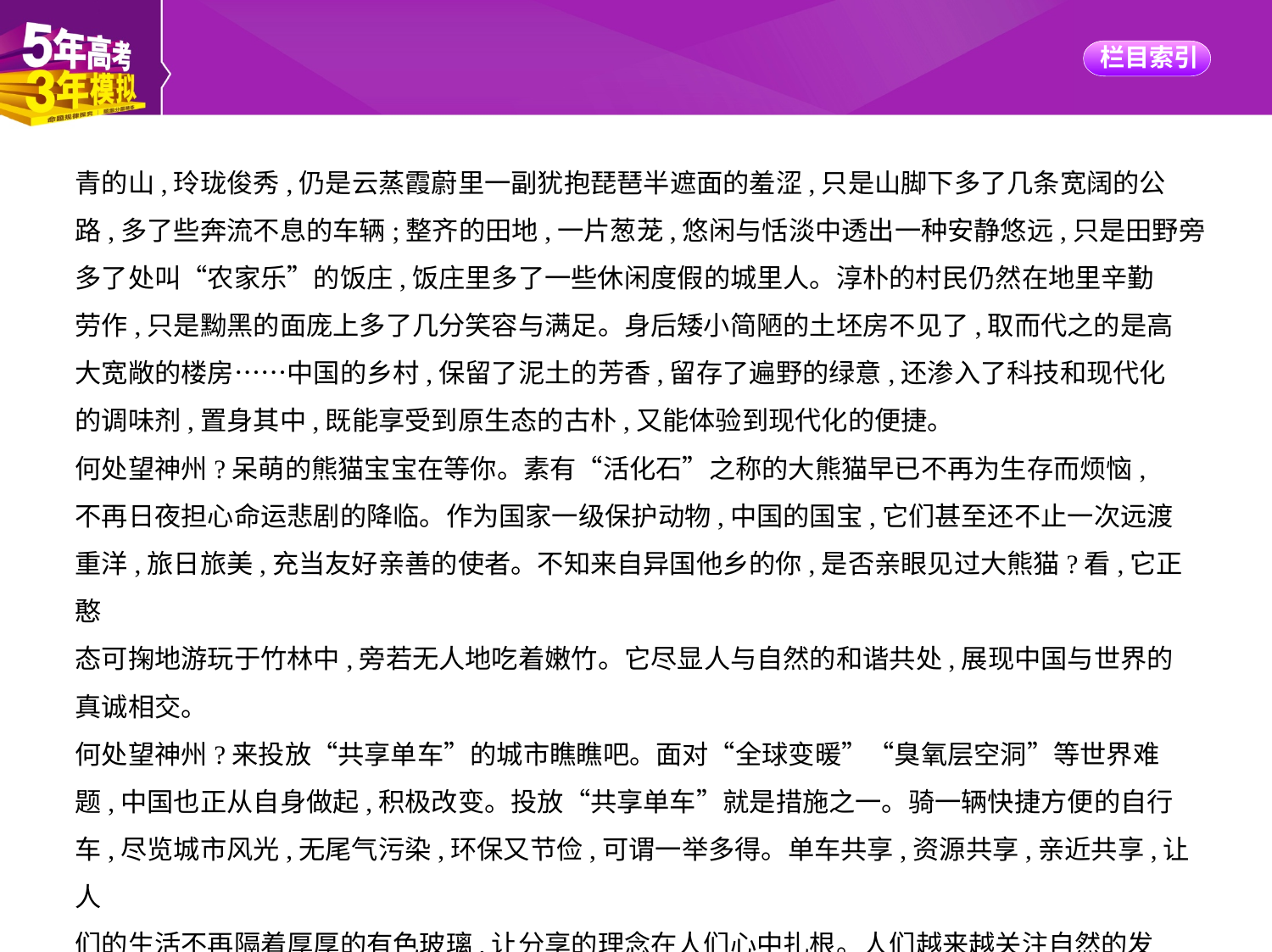

青的山,玲珑俊秀,仍是云蒸霞蔚里一副犹抱琵琶半遮面的羞涩,只是山脚下多了几条宽阔的公
路,多了些奔流不息的车辆;整齐的田地,一片葱茏,悠闲与恬淡中透出一种安静悠远,只是田野旁
多了处叫“农家乐”的饭庄,饭庄里多了一些休闲度假的城里人。淳朴的村民仍然在地里辛勤
劳作,只是黝黑的面庞上多了几分笑容与满足。身后矮小简陋的土坯房不见了,取而代之的是高
大宽敞的楼房……中国的乡村,保留了泥土的芳香,留存了遍野的绿意,还渗入了科技和现代化
的调味剂,置身其中,既能享受到原生态的古朴,又能体验到现代化的便捷。
何处望神州?呆萌的熊猫宝宝在等你。素有“活化石”之称的大熊猫早已不再为生存而烦恼,
不再日夜担心命运悲剧的降临。作为国家一级保护动物,中国的国宝,它们甚至还不止一次远渡
重洋,旅日旅美,充当友好亲善的使者。不知来自异国他乡的你,是否亲眼见过大熊猫?看,它正憨
态可掬地游玩于竹林中,旁若无人地吃着嫩竹。它尽显人与自然的和谐共处,展现中国与世界的
真诚相交。
何处望神州?来投放“共享单车”的城市瞧瞧吧。面对“全球变暖”“臭氧层空洞”等世界难
题,中国也正从自身做起,积极改变。投放“共享单车”就是措施之一。骑一辆快捷方便的自行
车,尽览城市风光,无尾气污染,环保又节俭,可谓一举多得。单车共享,资源共享,亲近共享,让人
们的生活不再隔着厚厚的有色玻璃,让分享的理念在人们心中扎根。人们越来越关注自然的发